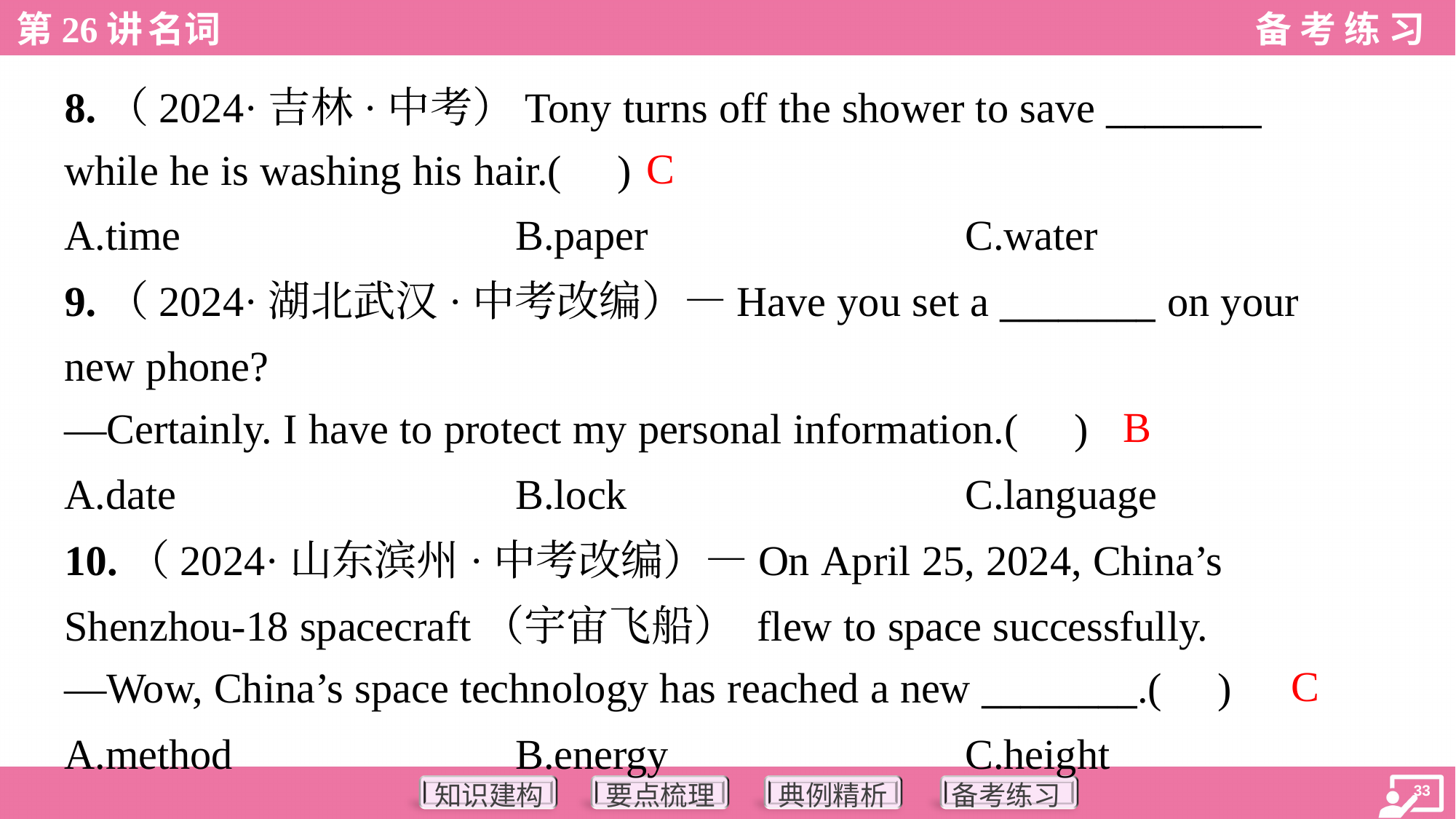

8.（2024·吉林·中考）Tony turns off the shower to save ________
while he is washing his hair.(     )
C
A.time	B.paper	C.water
9.（2024·湖北武汉·中考改编）—Have you set a ________ on your
new phone?
—Certainly. I have to protect my personal information.(     )
B
A.date	B.lock	C.language
10.（2024·山东滨州·中考改编）—On April 25, 2024, China’s
Shenzhou-18 spacecraft（宇宙飞船） flew to space successfully.
—Wow, China’s space technology has reached a new ________.(     )
C
A.method	B.energy	C.height